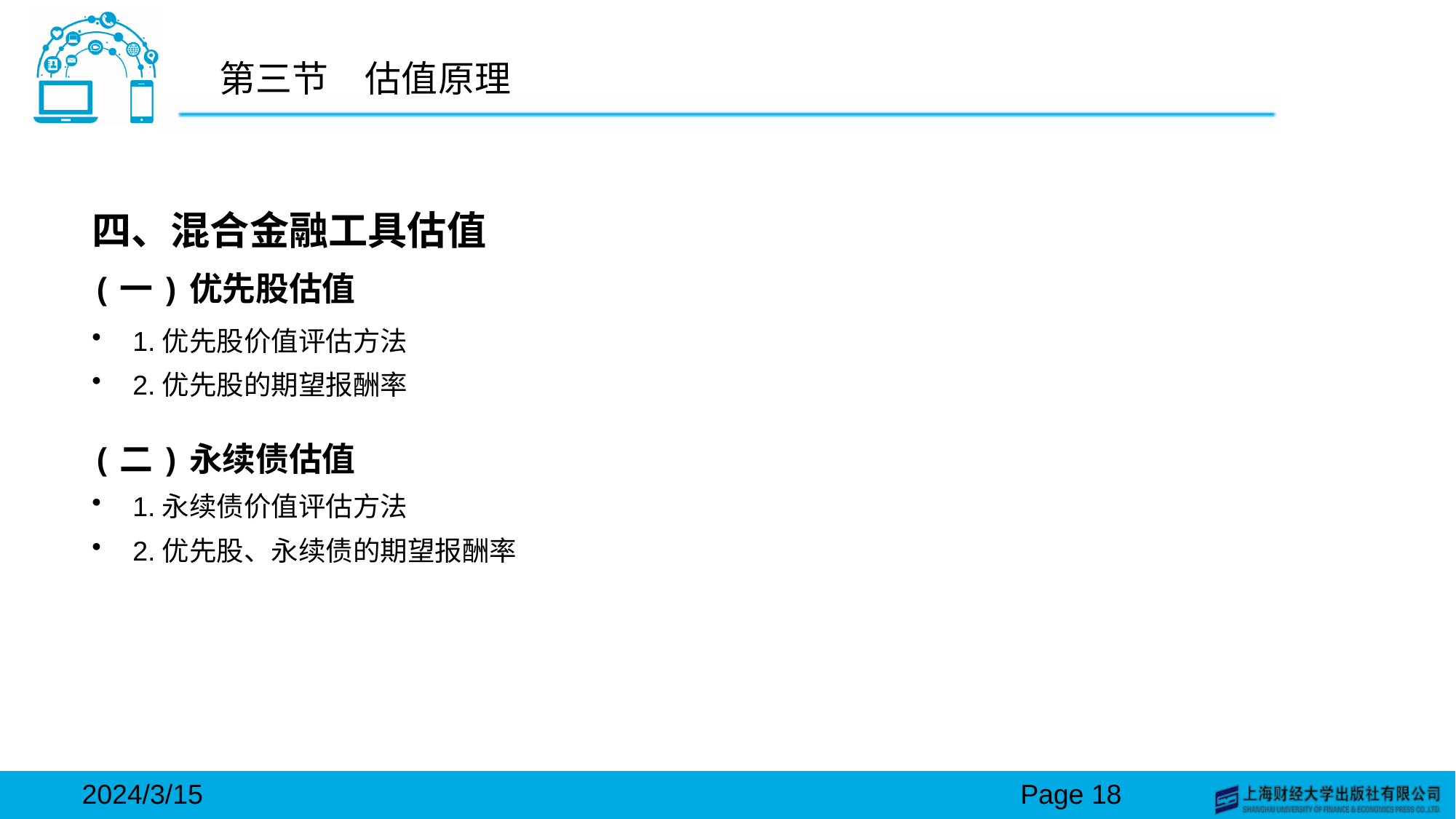

# 第三节　估值原理
四、混合金融工具估值
(一)优先股估值
1.优先股价值评估方法
2.优先股的期望报酬率
(二)永续债估值
1.永续债价值评估方法
2.优先股、永续债的期望报酬率

2024/3/15
Page 18